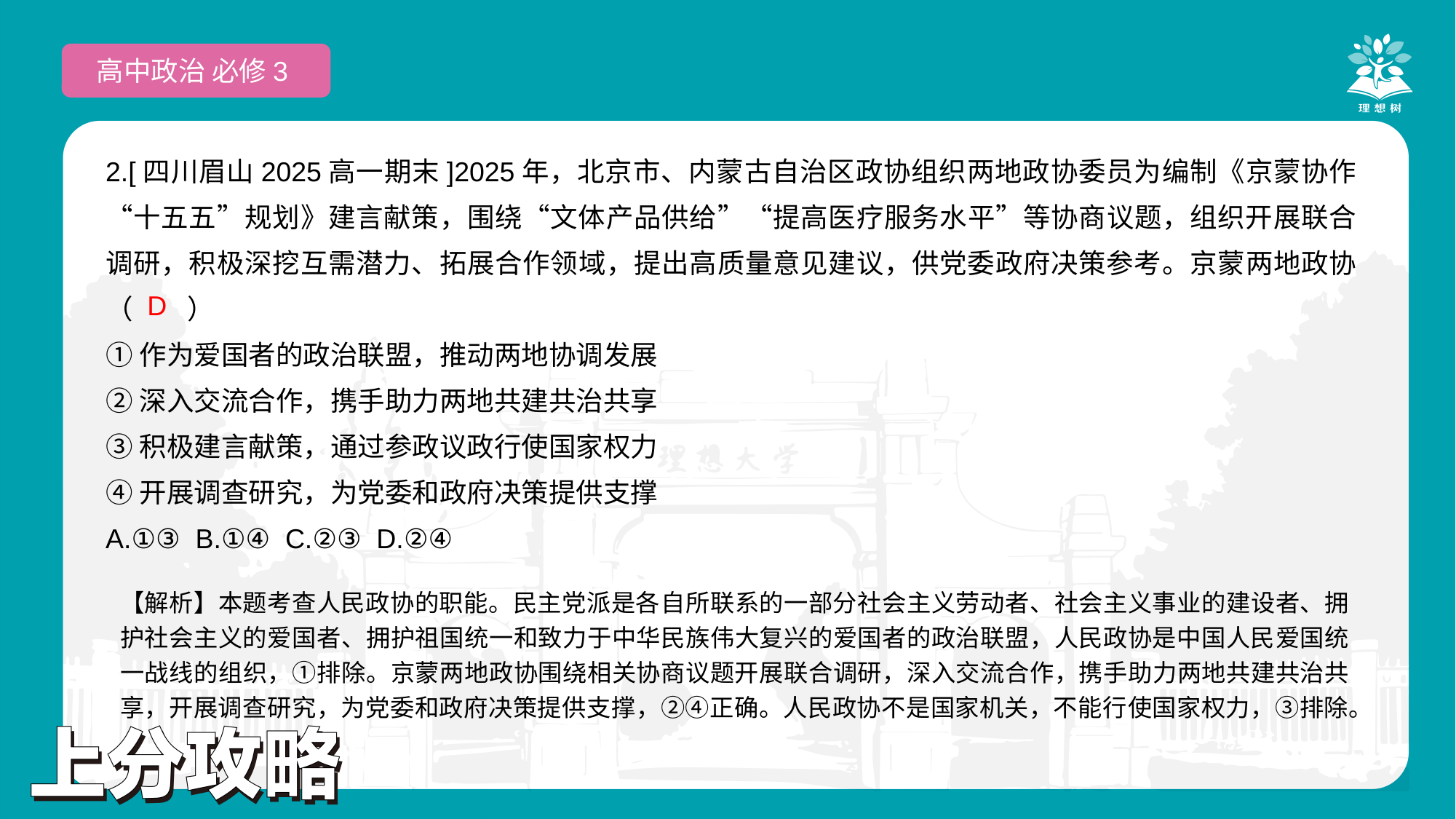

高中政治 必修3
2.[四川眉山2025高一期末]2025年，北京市、内蒙古自治区政协组织两地政协委员为编制《京蒙协作“十五五”规划》建言献策，围绕“文体产品供给”“提高医疗服务水平”等协商议题，组织开展联合调研，积极深挖互需潜力、拓展合作领域，提出高质量意见建议，供党委政府决策参考。京蒙两地政协（　　）
①作为爱国者的政治联盟，推动两地协调发展
②深入交流合作，携手助力两地共建共治共享
③积极建言献策，通过参政议政行使国家权力
④开展调查研究，为党委和政府决策提供支撑
A.①③  B.①④  C.②③  D.②④
 D
【解析】本题考查人民政协的职能。民主党派是各自所联系的一部分社会主义劳动者、社会主义事业的建设者、拥护社会主义的爱国者、拥护祖国统一和致力于中华民族伟大复兴的爱国者的政治联盟，人民政协是中国人民爱国统一战线的组织，①排除。京蒙两地政协围绕相关协商议题开展联合调研，深入交流合作，携手助力两地共建共治共享，开展调查研究，为党委和政府决策提供支撑，②④正确。人民政协不是国家机关，不能行使国家权力，③排除。